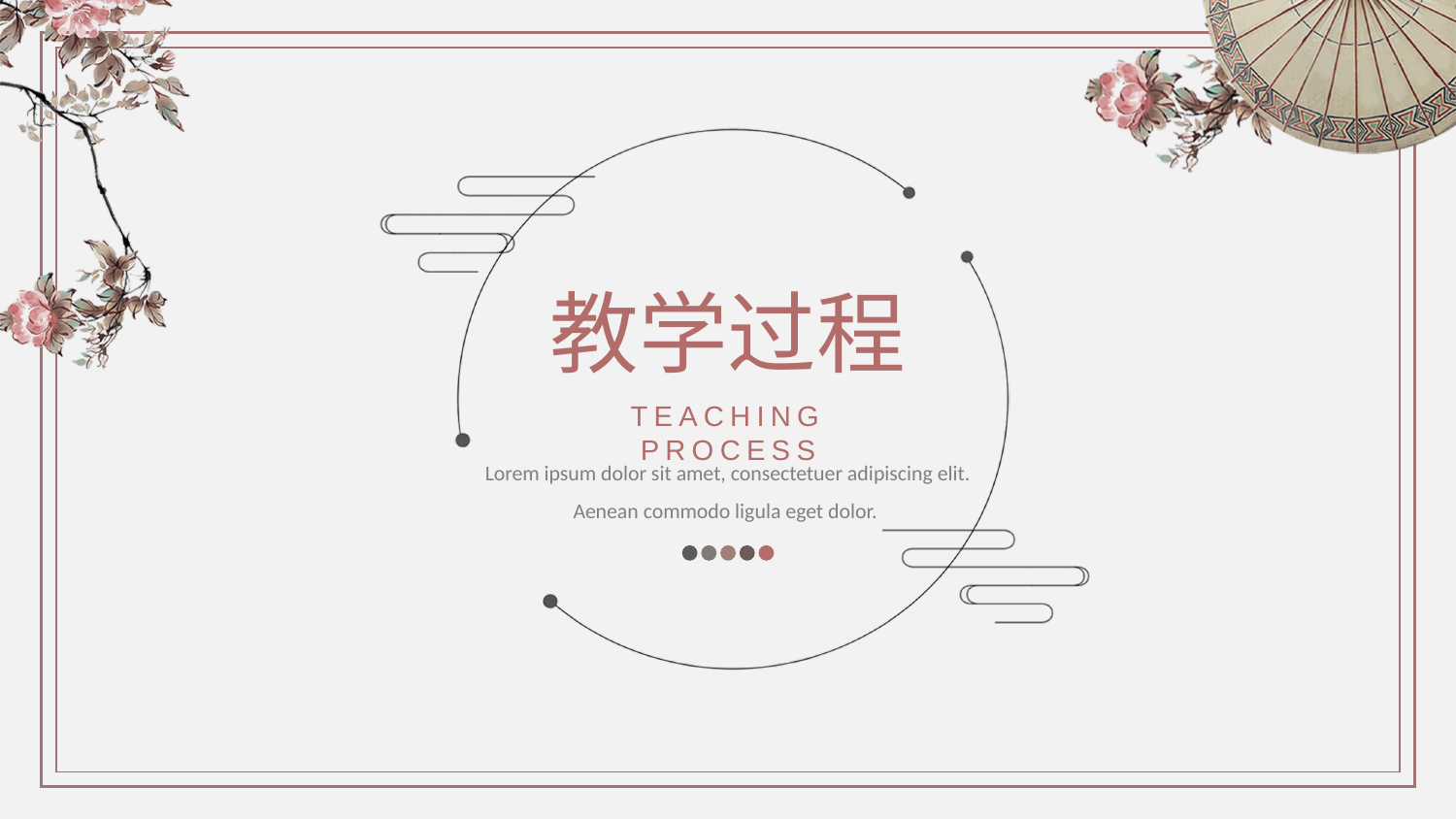

教学过程
TEACHING PROCESS
Lorem ipsum dolor sit amet, consectetuer adipiscing elit. Aenean commodo ligula eget dolor.